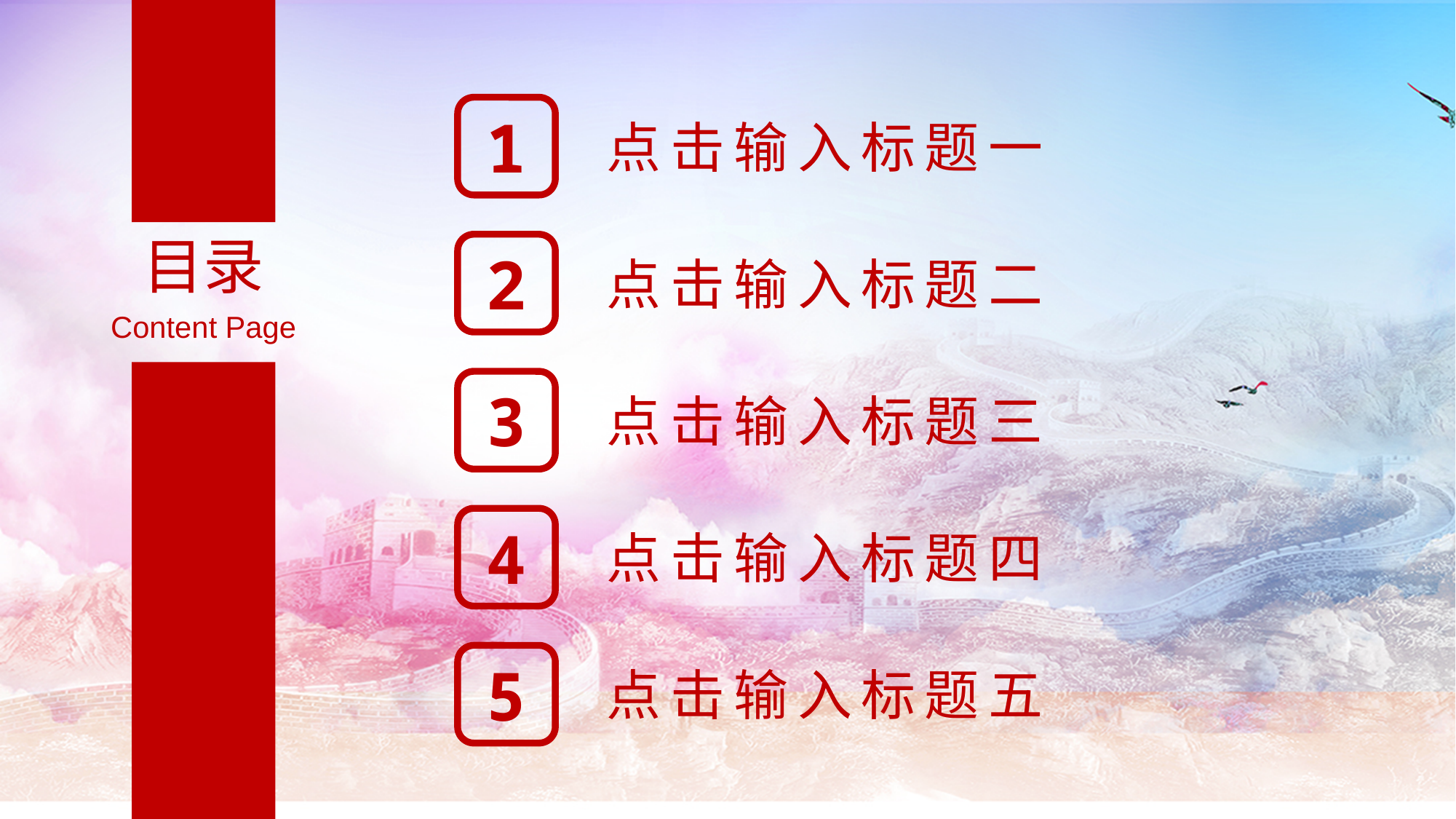

目录
Content Page

1
点击输入标题一
2
点击输入标题二
3
点击输入标题三
4
点击输入标题四
5
点击输入标题五